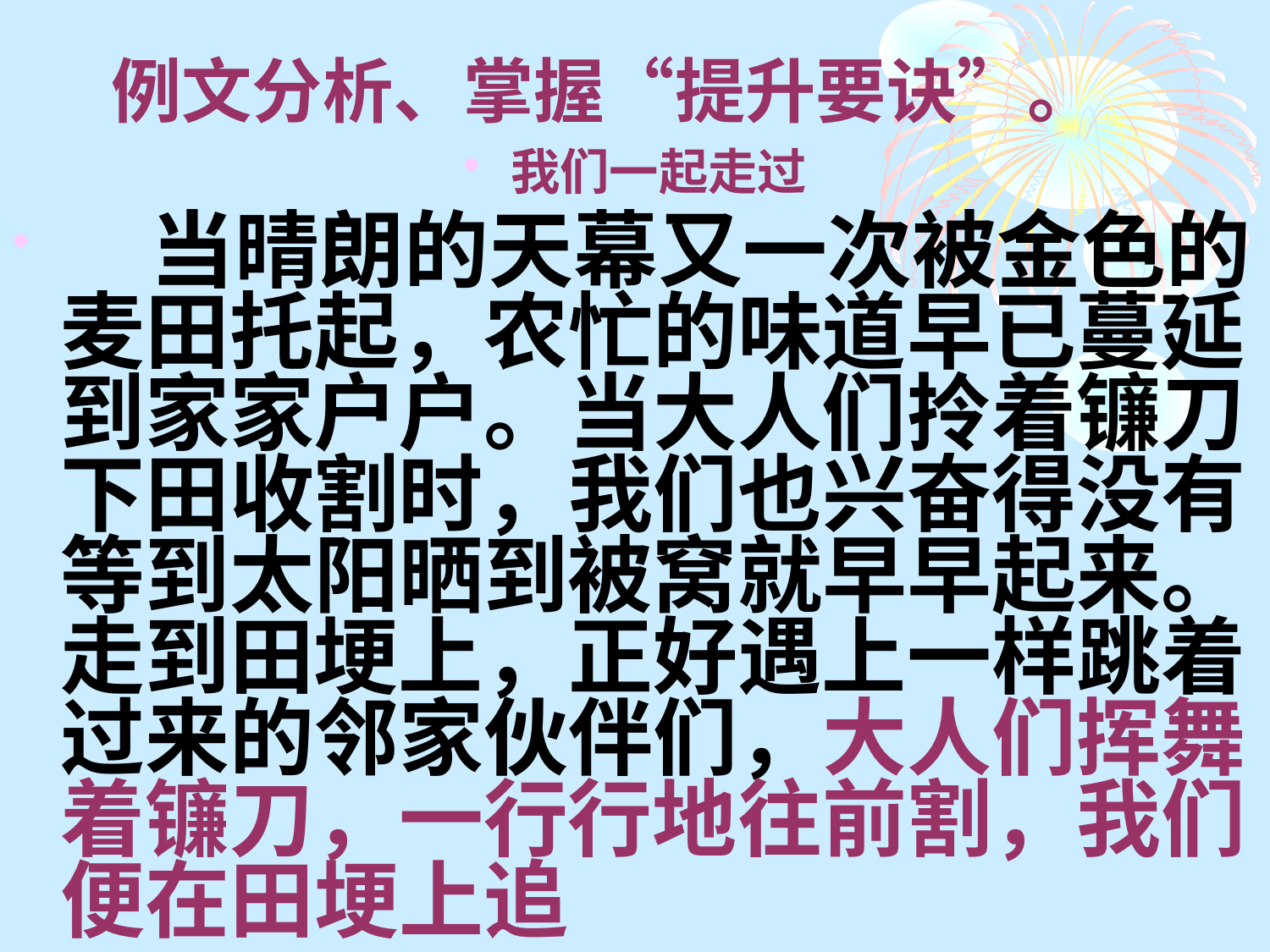

# 例文分析、掌握“提升要诀”。
我们一起走过
       当晴朗的天幕又一次被金色的麦田托起，农忙的味道早已蔓延到家家户户。当大人们拎着镰刀下田收割时，我们也兴奋得没有等到太阳晒到被窝就早早起来。走到田埂上，正好遇上一样跳着过来的邻家伙伴们，大人们挥舞着镰刀，一行行地往前割，我们便在田埂上追